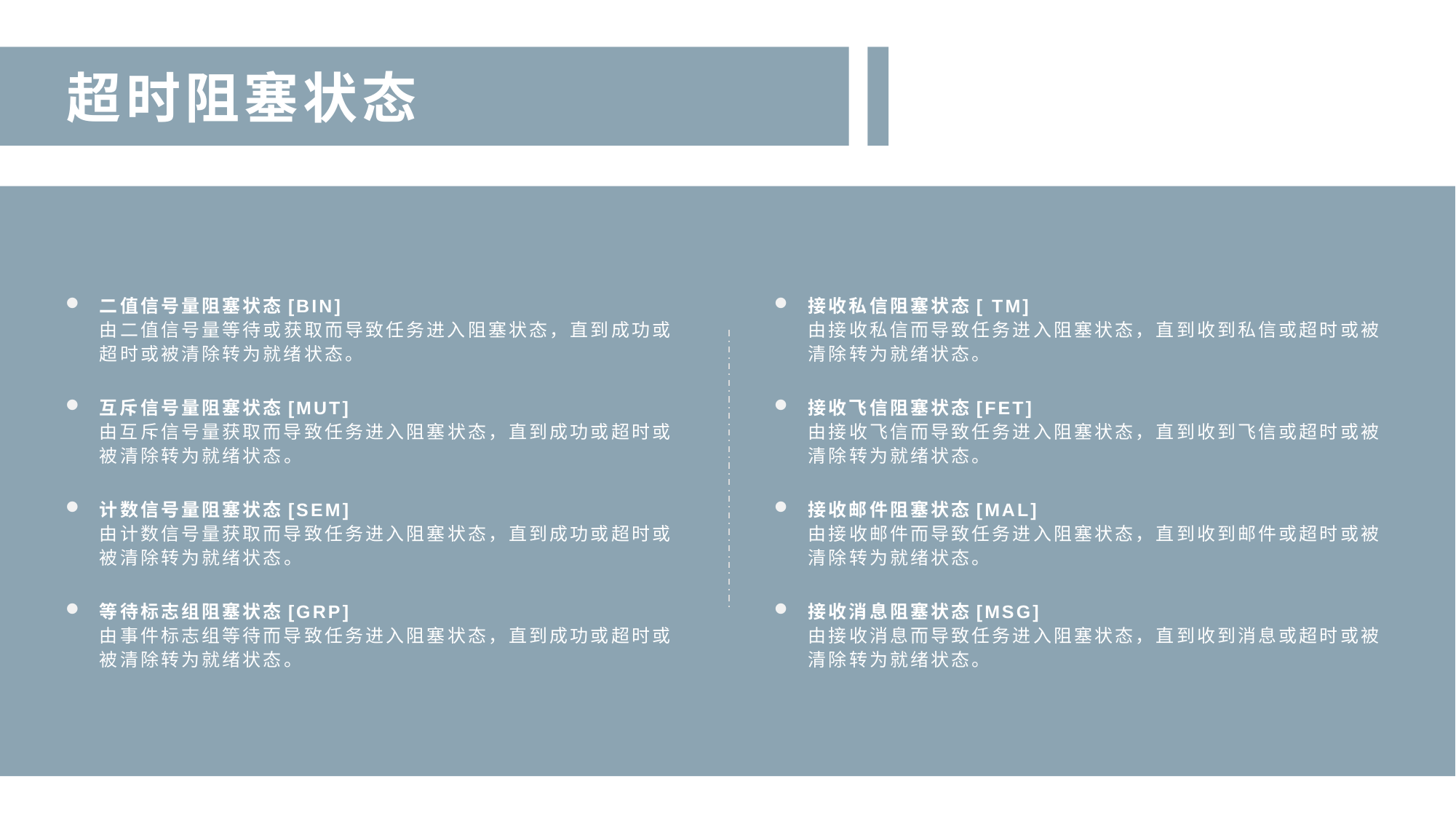

超时阻塞状态

二值信号量阻塞状态[BIN]
由二值信号量等待或获取而导致任务进入阻塞状态，直到成功或超时或被清除转为就绪状态。

互斥信号量阻塞状态[MUT]
由互斥信号量获取而导致任务进入阻塞状态，直到成功或超时或被清除转为就绪状态。

计数信号量阻塞状态[SEM]
由计数信号量获取而导致任务进入阻塞状态，直到成功或超时或被清除转为就绪状态。

等待标志组阻塞状态[GRP]
由事件标志组等待而导致任务进入阻塞状态，直到成功或超时或被清除转为就绪状态。
接收私信阻塞状态[ TM]
由接收私信而导致任务进入阻塞状态，直到收到私信或超时或被清除转为就绪状态。

接收飞信阻塞状态[FET]
由接收飞信而导致任务进入阻塞状态，直到收到飞信或超时或被清除转为就绪状态。

接收邮件阻塞状态[MAL]
由接收邮件而导致任务进入阻塞状态，直到收到邮件或超时或被清除转为就绪状态。

接收消息阻塞状态[MSG]
由接收消息而导致任务进入阻塞状态，直到收到消息或超时或被清除转为就绪状态。